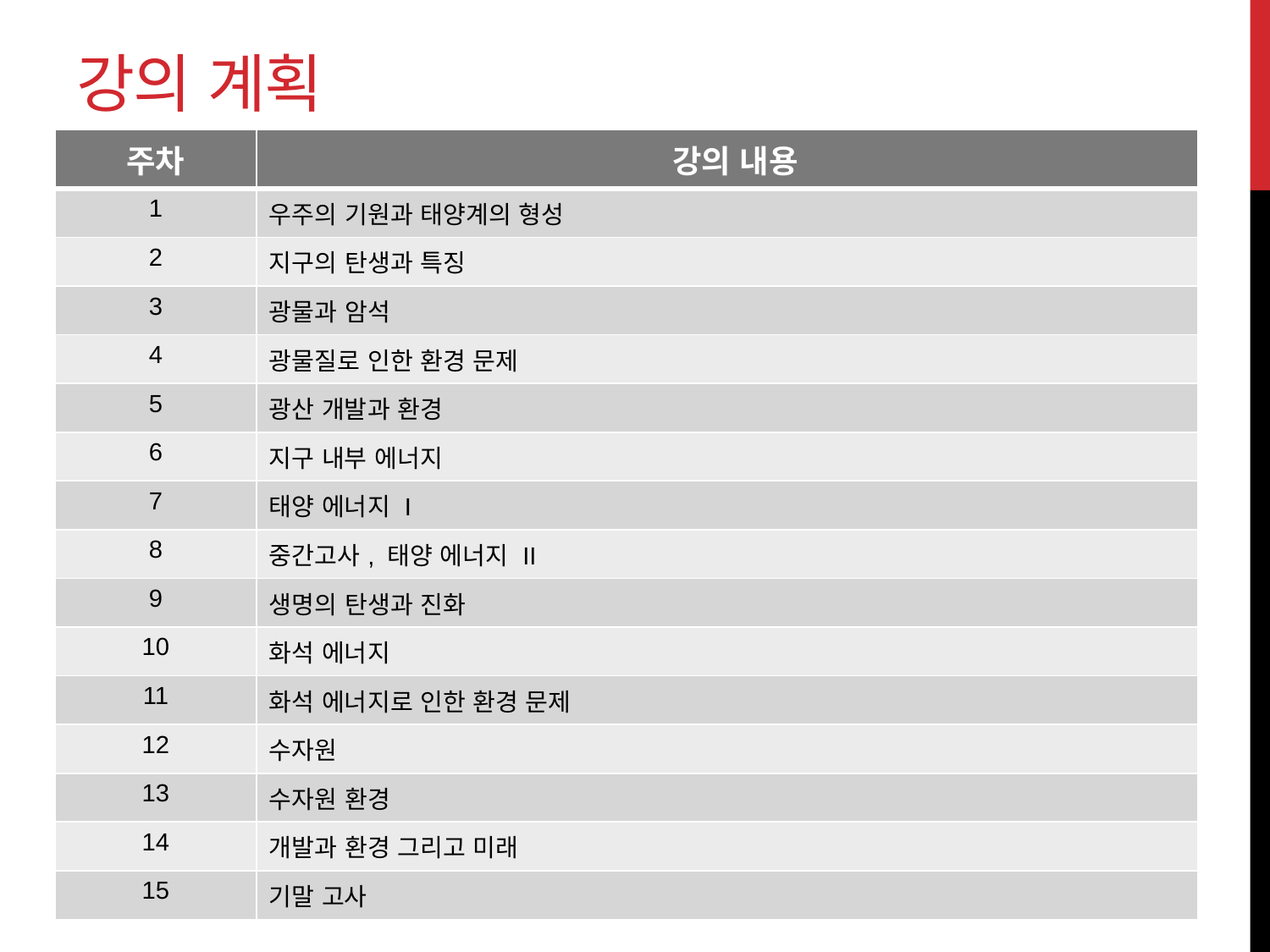

# 강의 계획
| 주차 | 강의 내용 |
| --- | --- |
| 1 | 우주의 기원과 태양계의 형성 |
| 2 | 지구의 탄생과 특징 |
| 3 | 광물과 암석 |
| 4 | 광물질로 인한 환경 문제 |
| 5 | 광산 개발과 환경 |
| 6 | 지구 내부 에너지 |
| 7 | 태양 에너지 I |
| 8 | 중간고사, 태양 에너지 II |
| 9 | 생명의 탄생과 진화 |
| 10 | 화석 에너지 |
| 11 | 화석 에너지로 인한 환경 문제 |
| 12 | 수자원 |
| 13 | 수자원 환경 |
| 14 | 개발과 환경 그리고 미래 |
| 15 | 기말 고사 |